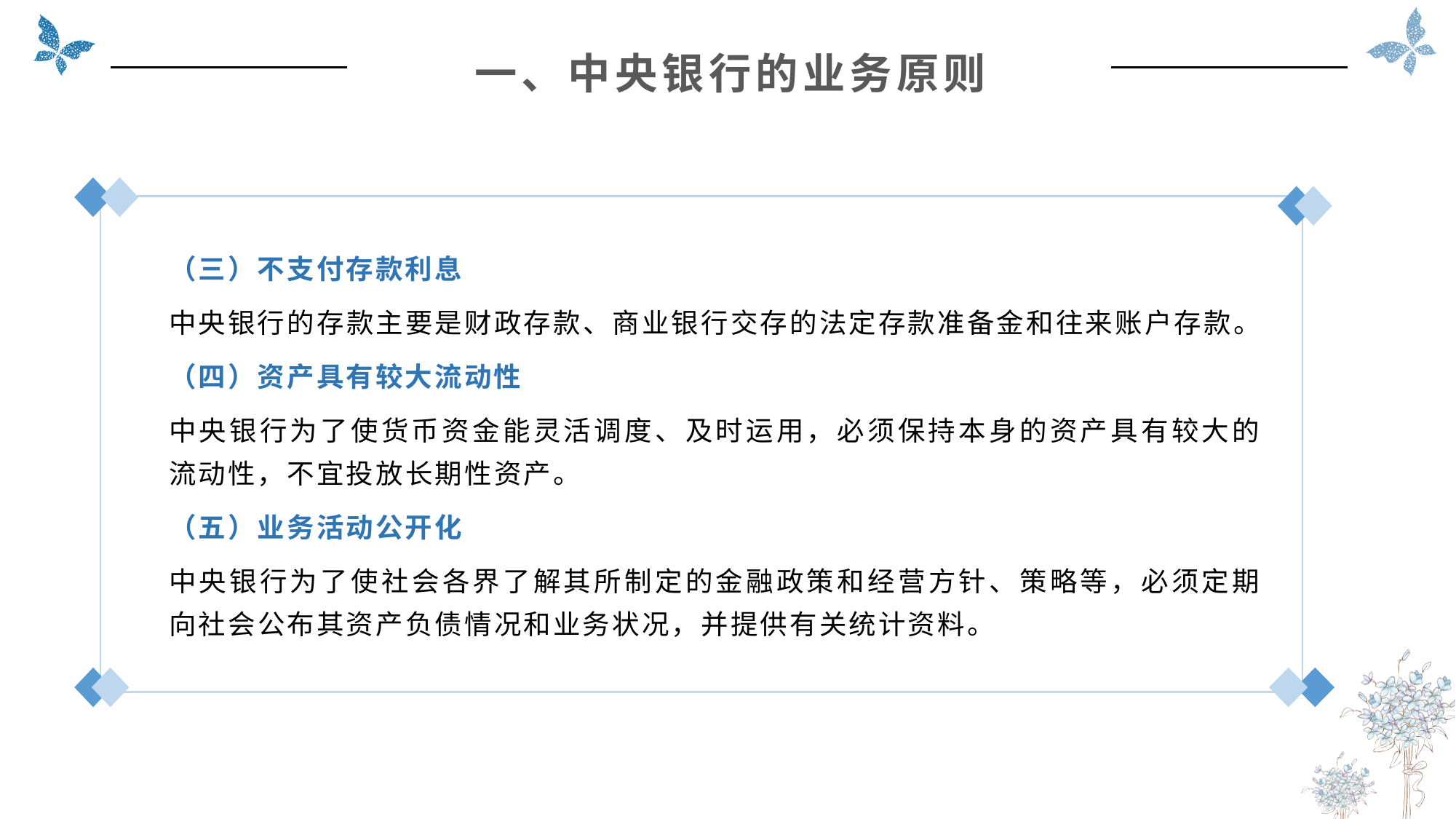

一、中央银行的业务原则

（三）不支付存款利息
中央银行的存款主要是财政存款、商业银行交存的法定存款准备金和往来账户存款。
（四）资产具有较大流动性
中央银行为了使货币资金能灵活调度、及时运用，必须保持本身的资产具有较大的流动性，不宜投放长期性资产。
（五）业务活动公开化
中央银行为了使社会各界了解其所制定的金融政策和经营方针、策略等，必须定期向社会公布其资产负债情况和业务状况，并提供有关统计资料。